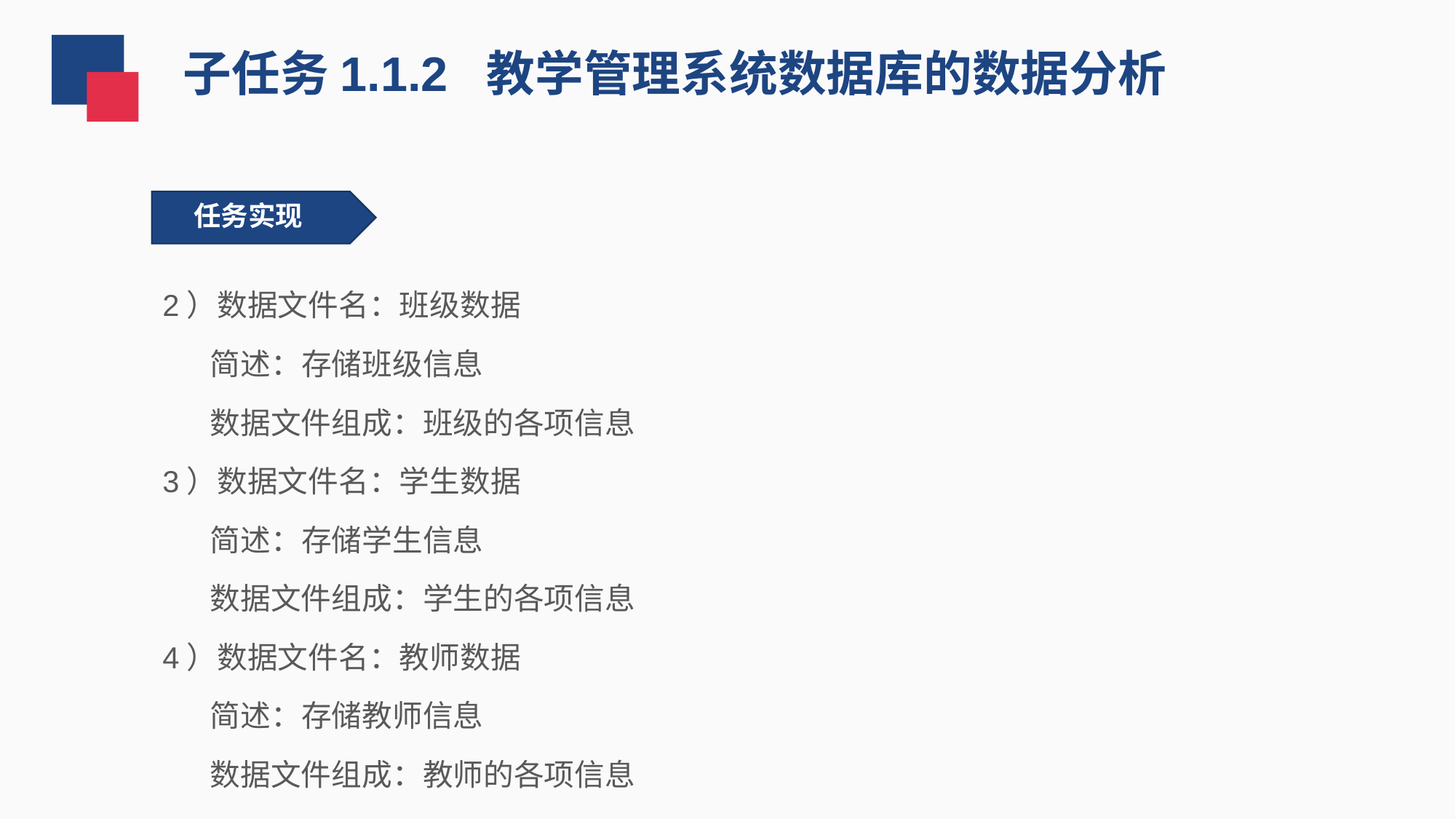

子任务1.1.2  教学管理系统数据库的数据分析

任务实现
    任务实现
2）数据文件名：班级数据
      简述：存储班级信息
      数据文件组成：班级的各项信息
3）数据文件名：学生数据
      简述：存储学生信息
      数据文件组成：学生的各项信息
4）数据文件名：教师数据
      简述：存储教师信息
      数据文件组成：教师的各项信息